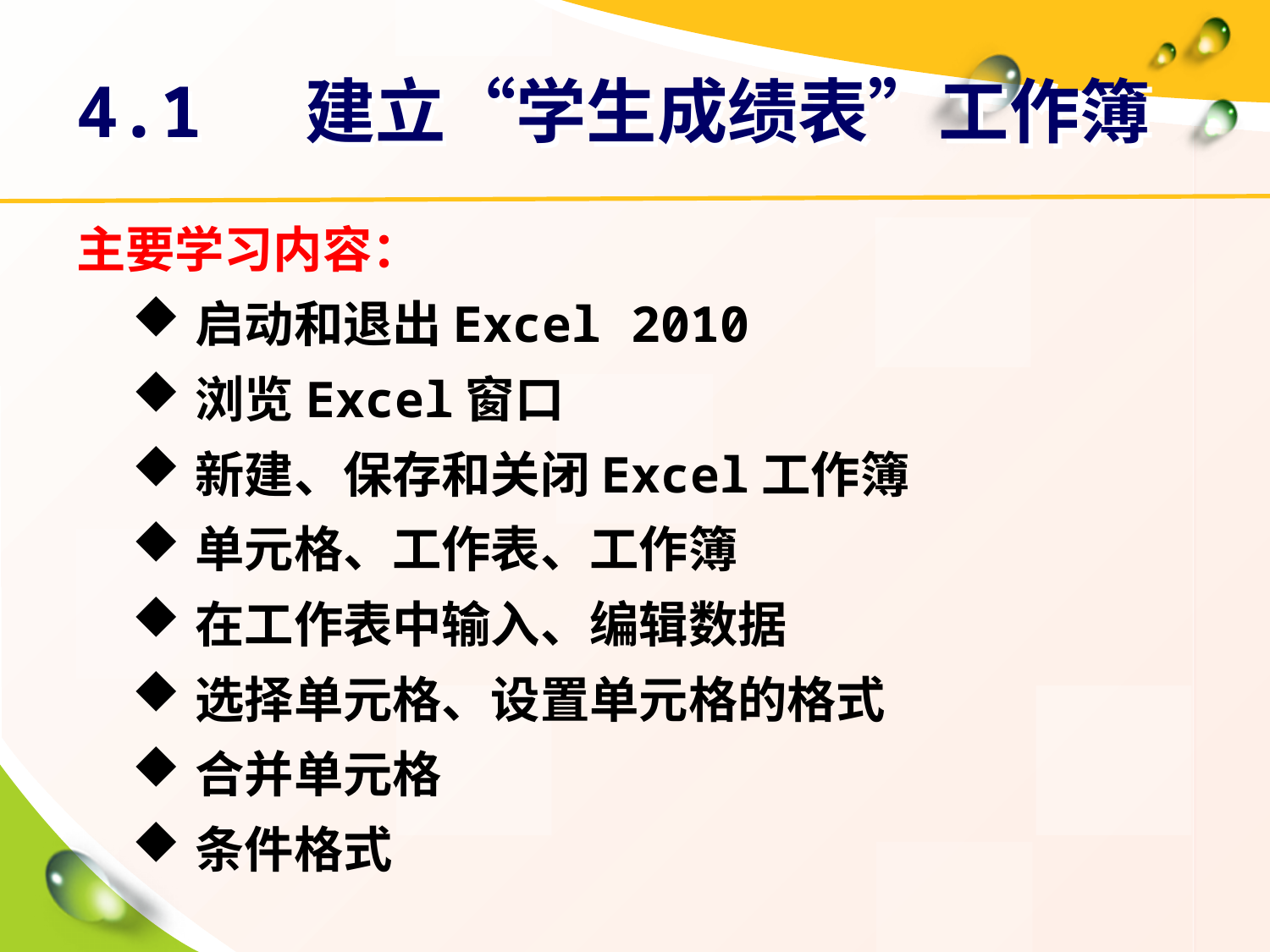

# 4.1  建立“学生成绩表”工作簿
主要学习内容：
启动和退出Excel 2010
浏览Excel窗口
新建、保存和关闭Excel工作簿
单元格、工作表、工作簿
在工作表中输入、编辑数据
选择单元格、设置单元格的格式
合并单元格
条件格式